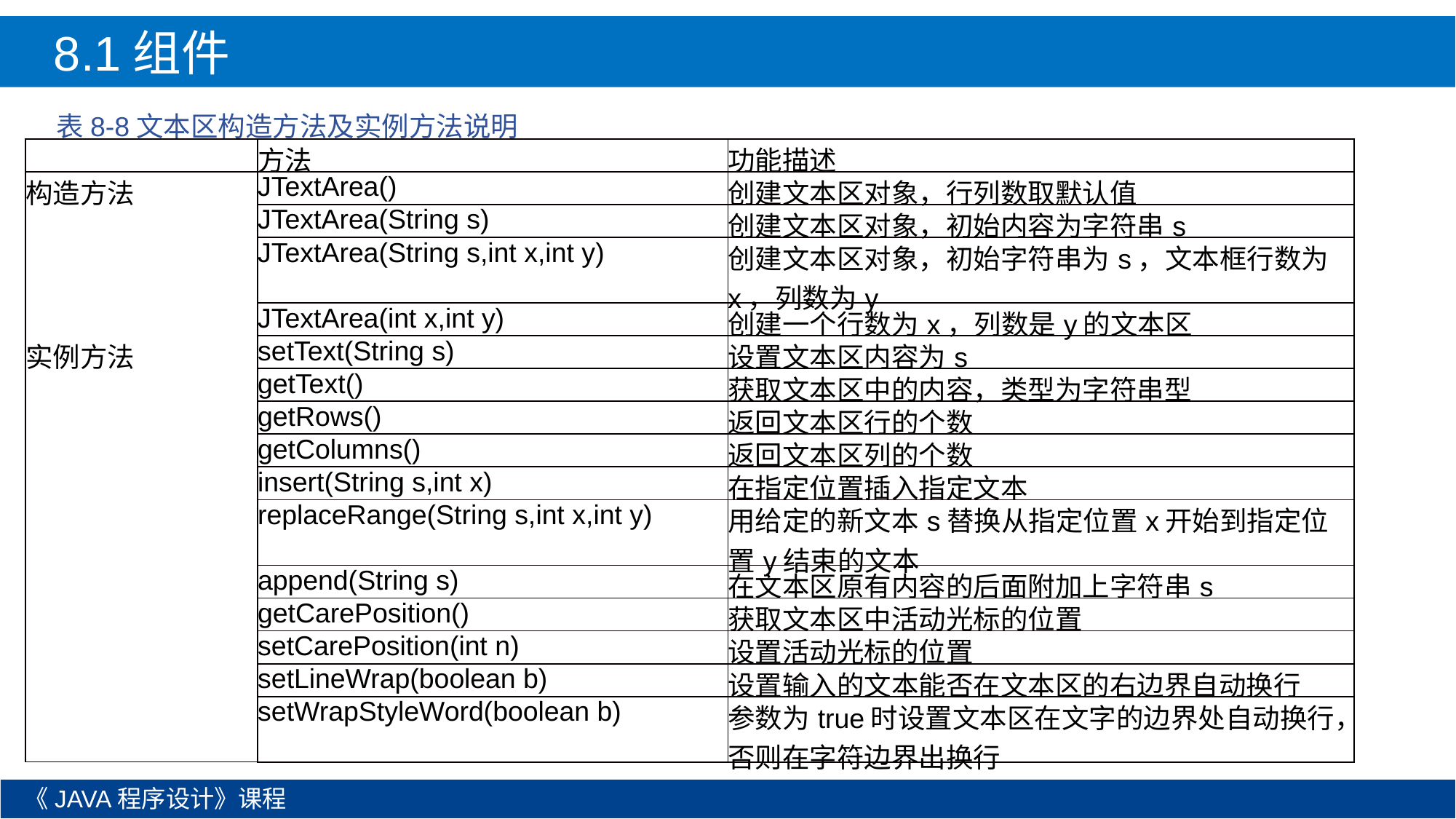

8.1组件

表8-8文本区构造方法及实例方法说明
|  | 方法 | 功能描述 |
| --- | --- | --- |
| 构造方法 | JTextArea() | 创建文本区对象，行列数取默认值 |
|  | JTextArea(String s) | 创建文本区对象，初始内容为字符串s |
|  | JTextArea(String s,int x,int y) | 创建文本区对象，初始字符串为s，文本框行数为x，列数为y |
|  | JTextArea(int x,int y) | 创建一个行数为x，列数是y的文本区 |
| 实例方法 | setText(String s) | 设置文本区内容为s |
|  | getText() | 获取文本区中的内容，类型为字符串型 |
|  | getRows() | 返回文本区行的个数 |
|  | getColumns() | 返回文本区列的个数 |
|  | insert(String s,int x) | 在指定位置插入指定文本 |
|  | replaceRange(String s,int x,int y) | 用给定的新文本s替换从指定位置x开始到指定位置y结束的文本 |
|  | append(String s) | 在文本区原有内容的后面附加上字符串s |
|  | getCarePosition() | 获取文本区中活动光标的位置 |
|  | setCarePosition(int n) | 设置活动光标的位置 |
|  | setLineWrap(boolean b) | 设置输入的文本能否在文本区的右边界自动换行 |
|  | setWrapStyleWord(boolean b) | 参数为true时设置文本区在文字的边界处自动换行，否则在字符边界出换行 |
《JAVA程序设计》课程